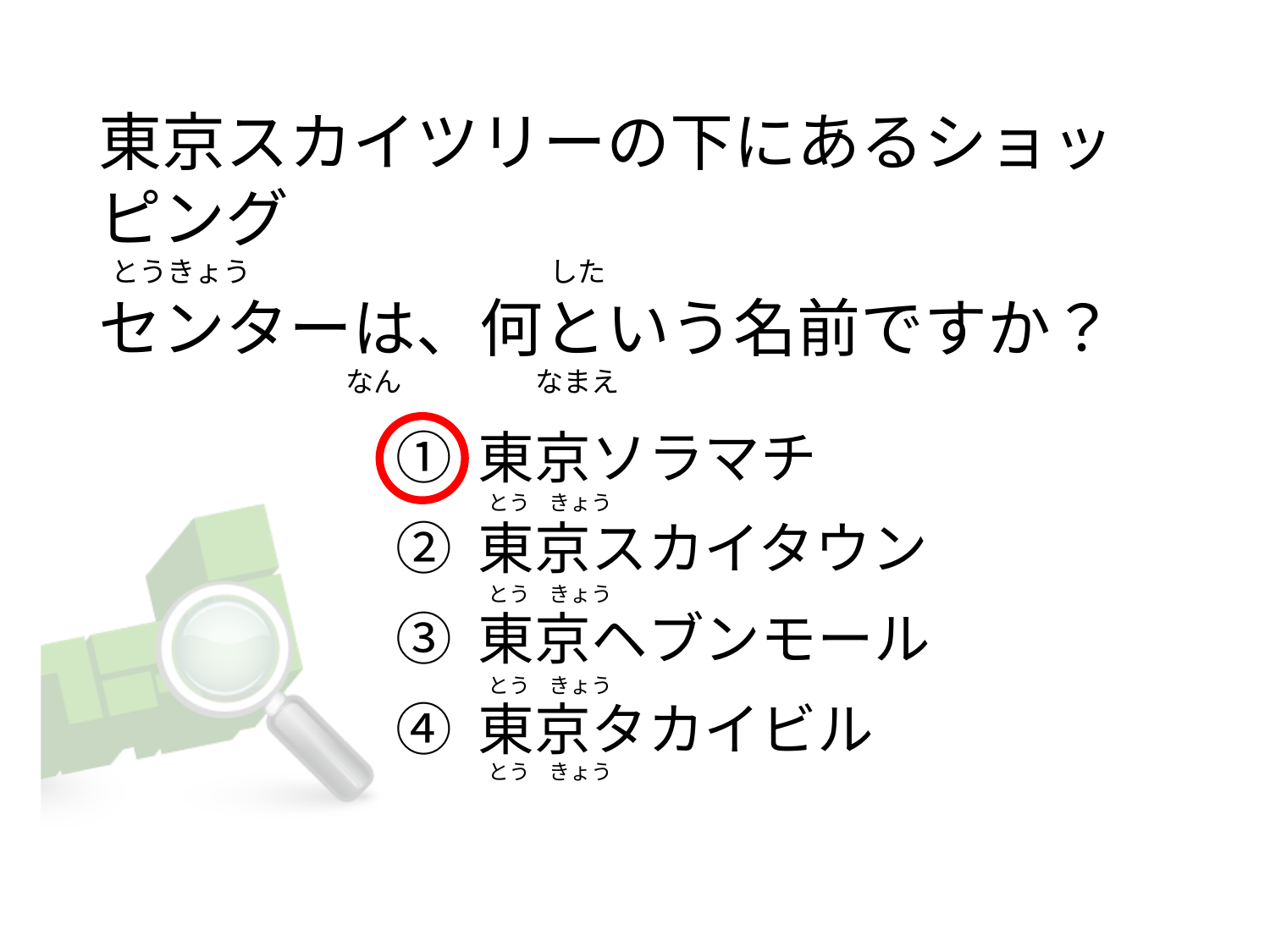

# 東京スカイツリーの下にあるショッピング   とうきょう                                               した センターは、何という名前ですか？                                        なん                     なまえ
① 東京ソラマチ
② 東京スカイタウン
③ 東京ヘブンモール
④ 東京タカイビル

 とう    きょう
 とう    きょう
 とう    きょう
 とう    きょう